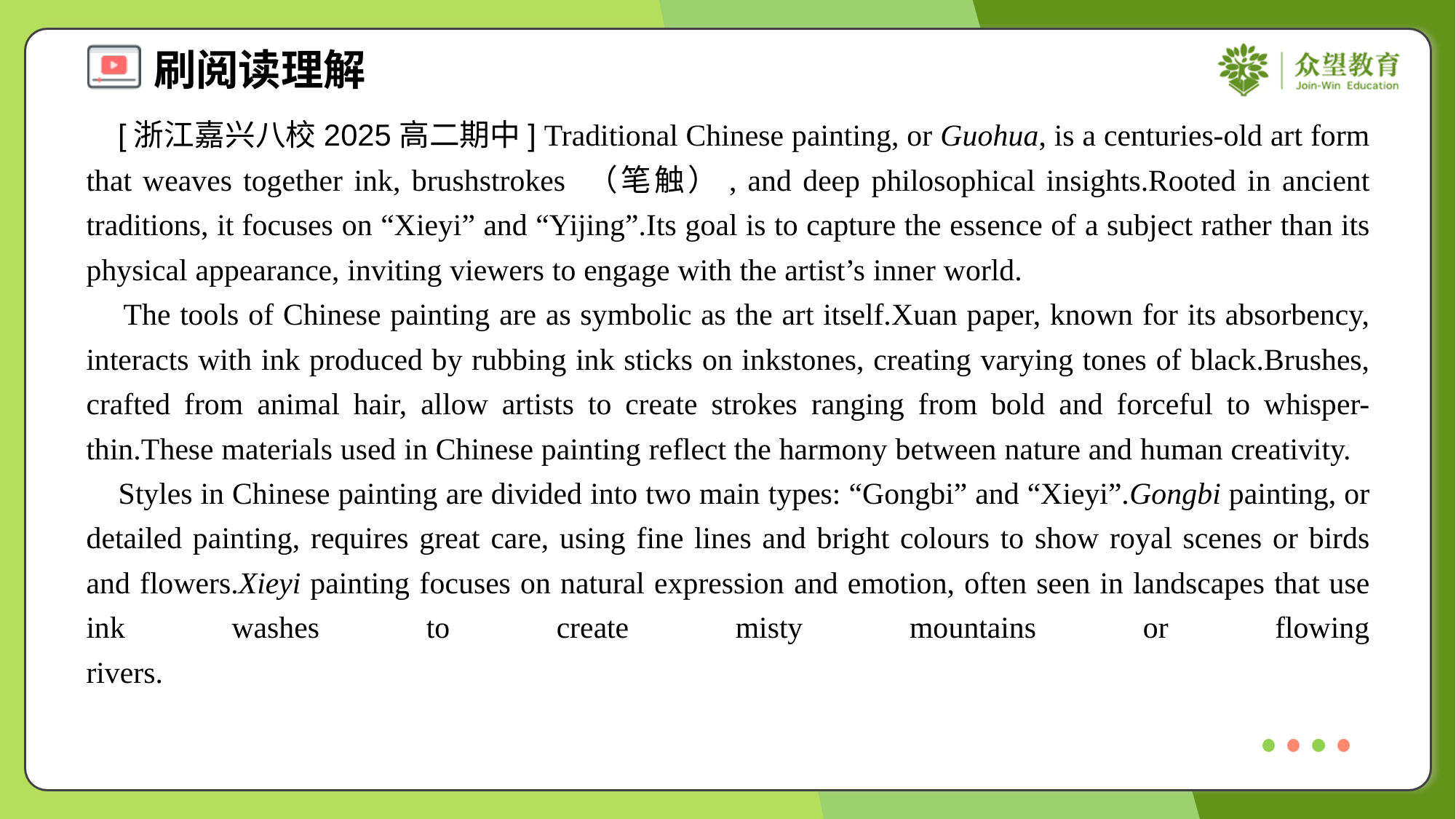

[浙江嘉兴八校2025高二期中] Traditional Chinese painting, or Guohua, is a centuries-old art form that weaves together ink, brushstrokes （笔触）, and deep philosophical insights.Rooted in ancient traditions, it focuses on “Xieyi” and “Yijing”.Its goal is to capture the essence of a subject rather than its physical appearance, inviting viewers to engage with the artist’s inner world.
    The tools of Chinese painting are as symbolic as the art itself.Xuan paper, known for its absorbency, interacts with ink produced by rubbing ink sticks on inkstones, creating varying tones of black.Brushes, crafted from animal hair, allow artists to create strokes ranging from bold and forceful to whisper-thin.These materials used in Chinese painting reflect the harmony between nature and human creativity.
    Styles in Chinese painting are divided into two main types: “Gongbi” and “Xieyi”.Gongbi painting, or detailed painting, requires great care, using fine lines and bright colours to show royal scenes or birds and flowers.Xieyi painting focuses on natural expression and emotion, often seen in landscapes that use ink washes to create misty mountains or flowing rivers.#1.2